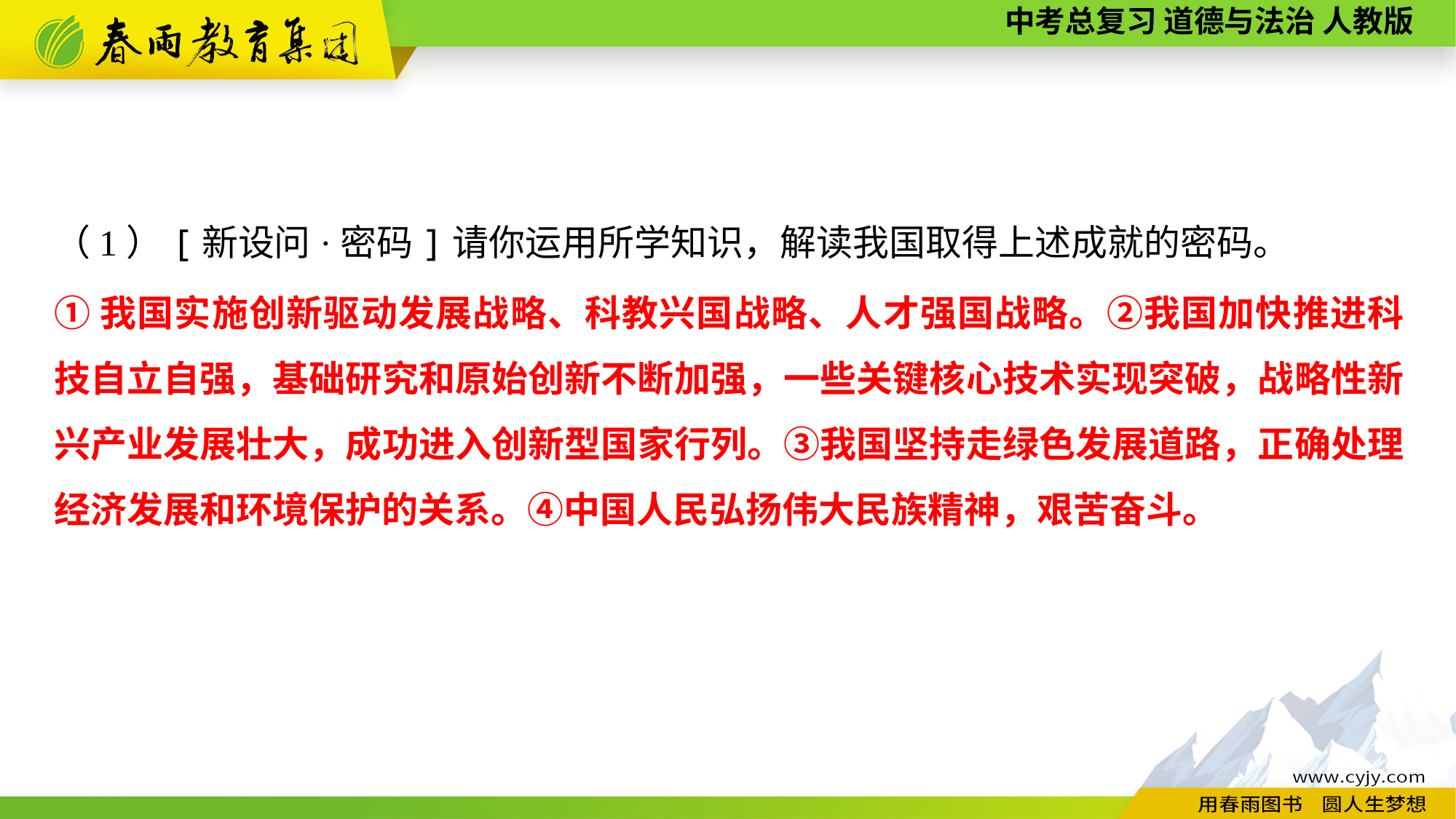

（1）[新设问·密码]请你运用所学知识，解读我国取得上述成就的密码。
①我国实施创新驱动发展战略、科教兴国战略、人才强国战略。②我国加快推进科技自立自强，基础研究和原始创新不断加强，一些关键核心技术实现突破，战略性新兴产业发展壮大，成功进入创新型国家行列。③我国坚持走绿色发展道路，正确处理经济发展和环境保护的关系。④中国人民弘扬伟大民族精神，艰苦奋斗。